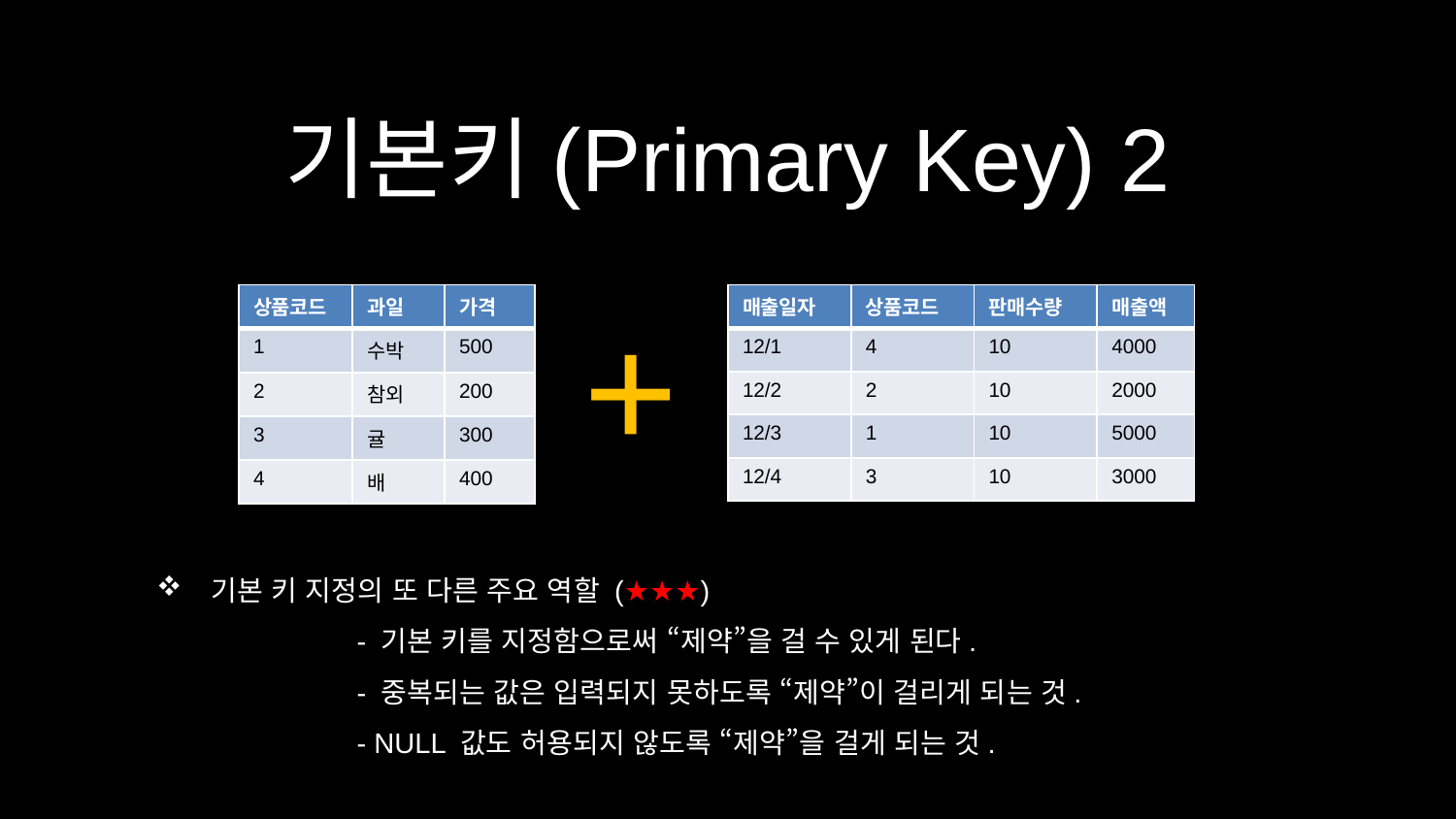

# 기본키(Primary Key) 2
+
| 상품코드 | 과일 | 가격 |
| --- | --- | --- |
| 1 | 수박 | 500 |
| 2 | 참외 | 200 |
| 3 | 귤 | 300 |
| 4 | 배 | 400 |
| 매출일자 | 상품코드 | 판매수량 | 매출액 |
| --- | --- | --- | --- |
| 12/1 | 4 | 10 | 4000 |
| 12/2 | 2 | 10 | 2000 |
| 12/3 | 1 | 10 | 5000 |
| 12/4 | 3 | 10 | 3000 |
기본 키 지정의 또 다른 주요 역할 (★★★)
	- 기본 키를 지정함으로써 “제약”을 걸 수 있게 된다.
	- 중복되는 값은 입력되지 못하도록 “제약”이 걸리게 되는 것.
	- NULL 값도 허용되지 않도록 “제약”을 걸게 되는 것.